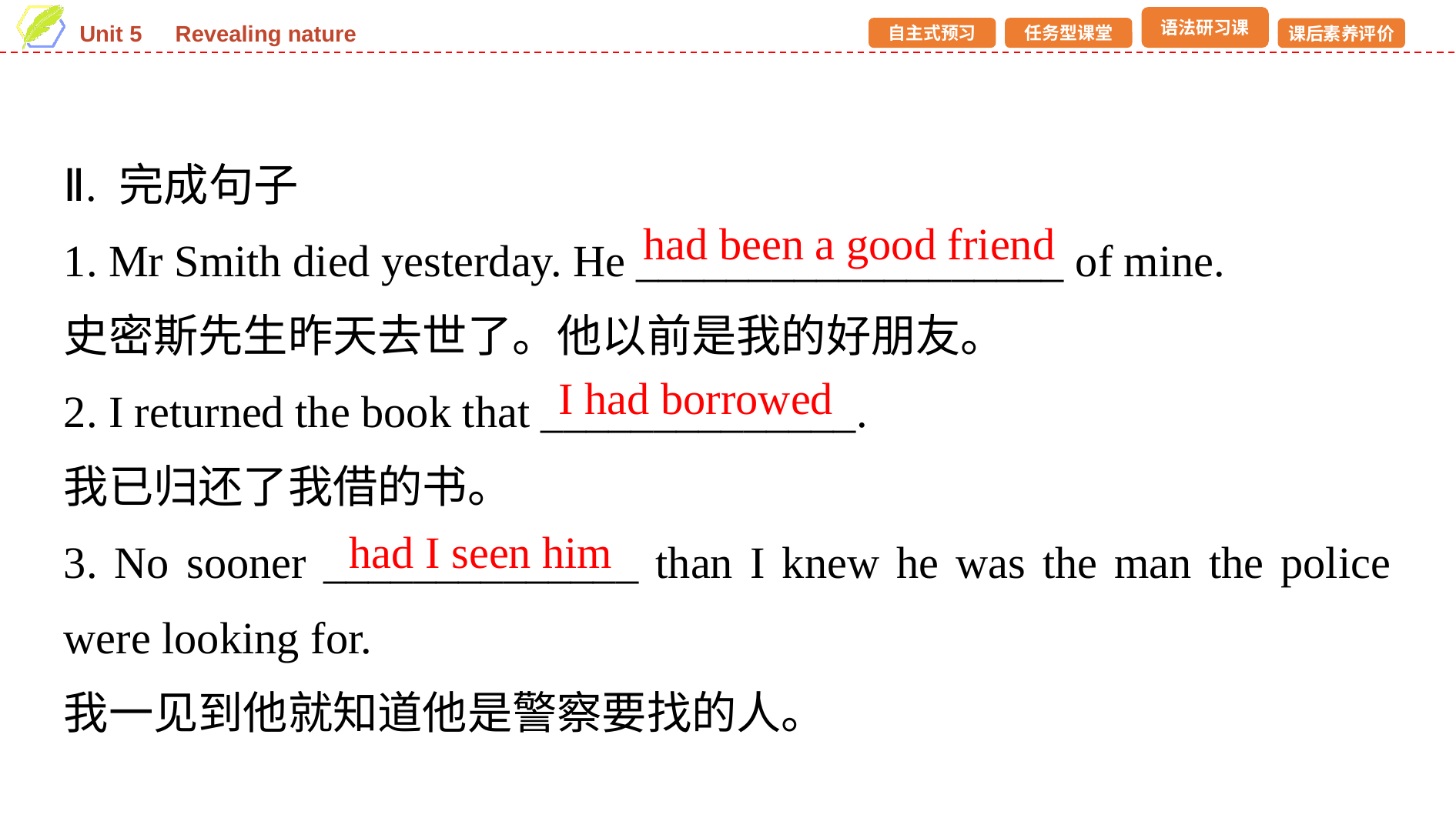

Ⅱ. 完成句子
1. Mr Smith died yesterday. He ___________________ of mine.
史密斯先生昨天去世了。他以前是我的好朋友。
2. I returned the book that ______________.
我已归还了我借的书。
3. No sooner ______________ than I knew he was the man the police were looking for.
我一见到他就知道他是警察要找的人。
had been a good friend
I had borrowed
had I seen him